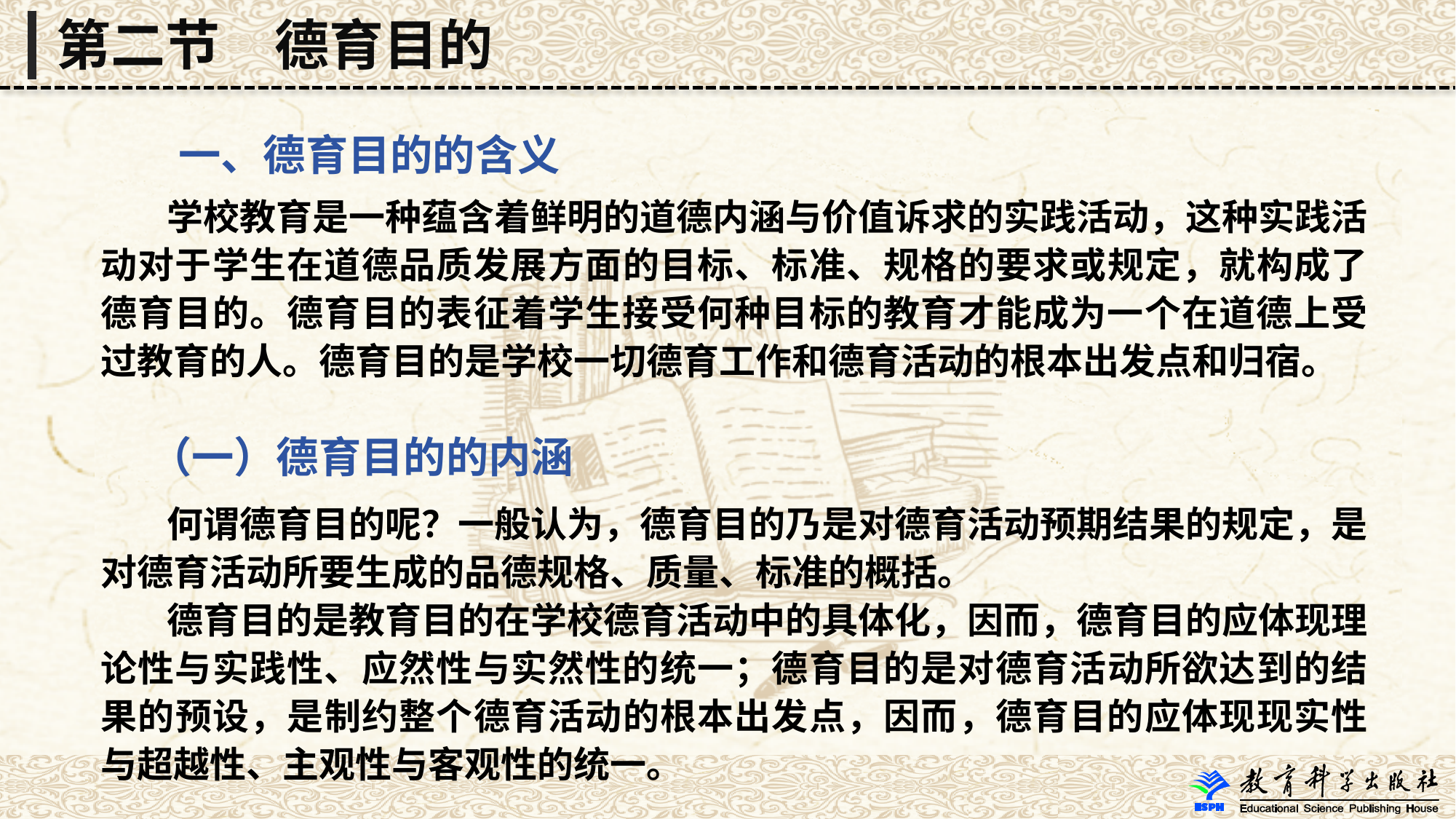

第二节　德育目的
       一、德育目的的含义

       学校教育是一种蕴含着鲜明的道德内涵与价值诉求的实践活动，这种实践活动对于学生在道德品质发展方面的目标、标准、规格的要求或规定，就构成了德育目的。德育目的表征着学生接受何种目标的教育才能成为一个在道德上受过教育的人。德育目的是学校一切德育工作和德育活动的根本出发点和归宿。

    （一）德育目的的内涵

       何谓德育目的呢？一般认为，德育目的乃是对德育活动预期结果的规定，是对德育活动所要生成的品德规格、质量、标准的概括。
       德育目的是教育目的在学校德育活动中的具体化，因而，德育目的应体现理论性与实践性、应然性与实然性的统一；德育目的是对德育活动所欲达到的结果的预设，是制约整个德育活动的根本出发点，因而，德育目的应体现现实性与超越性、主观性与客观性的统一。